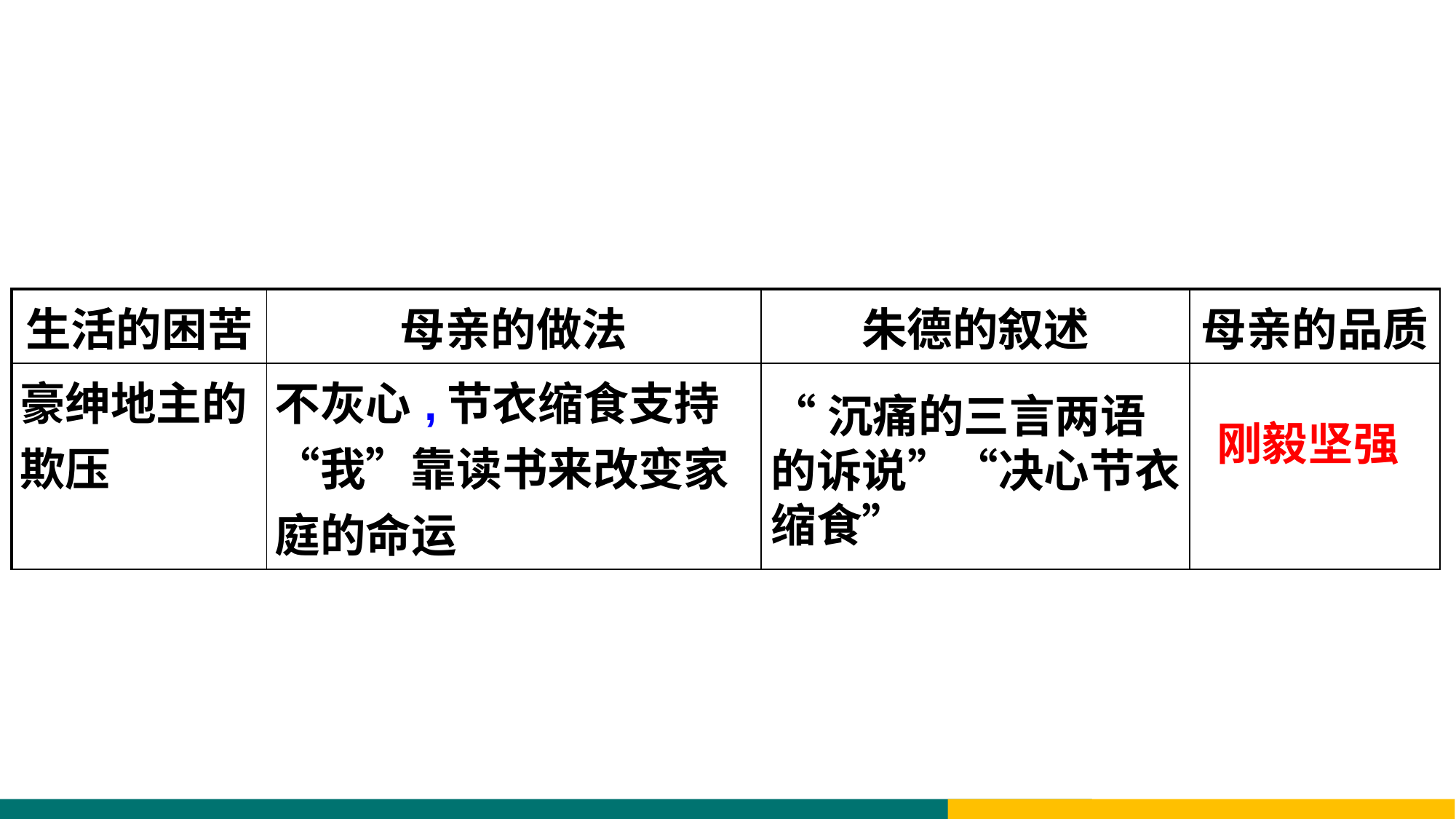

| 生活的困苦 | 母亲的做法 | 朱德的叙述 | 母亲的品质 |
| --- | --- | --- | --- |
| 豪绅地主的欺压 | 不灰心,节衣缩食支持“我”靠读书来改变家庭的命运 |  |  |
“沉痛的三言两语的诉说”“决心节衣缩食”
刚毅坚强